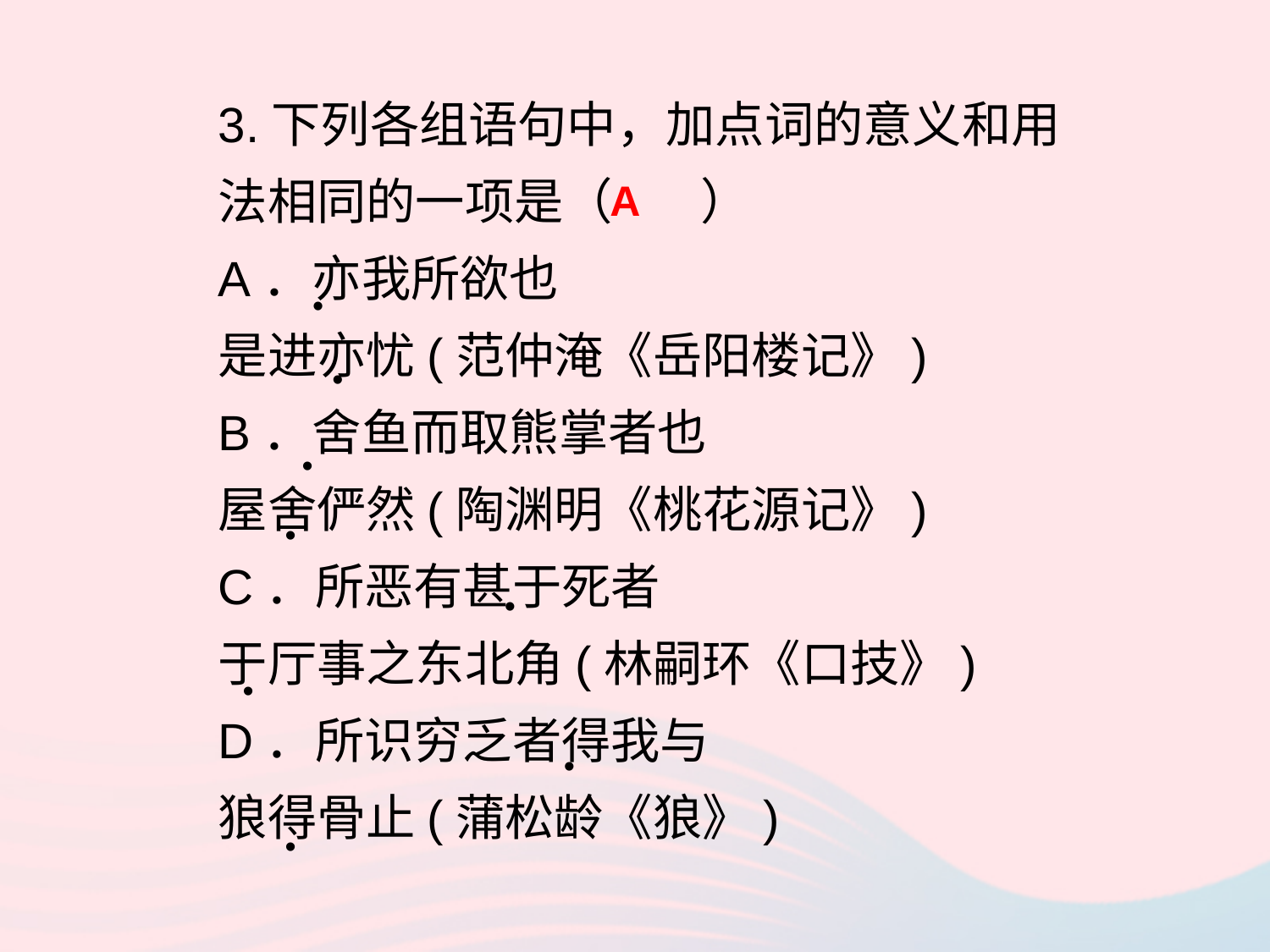

3.下列各组语句中，加点词的意义和用法相同的一项是（        ）
A．亦我所欲也
是进亦忧(范仲淹《岳阳楼记》)
B．舍鱼而取熊掌者也
屋舍俨然(陶渊明《桃花源记》)
C．所恶有甚于死者
于厅事之东北角(林嗣环《口技》)
D．所识穷乏者得我与
狼得骨止(蒲松龄《狼》)
A
•
•
•
•
•
•
•
•